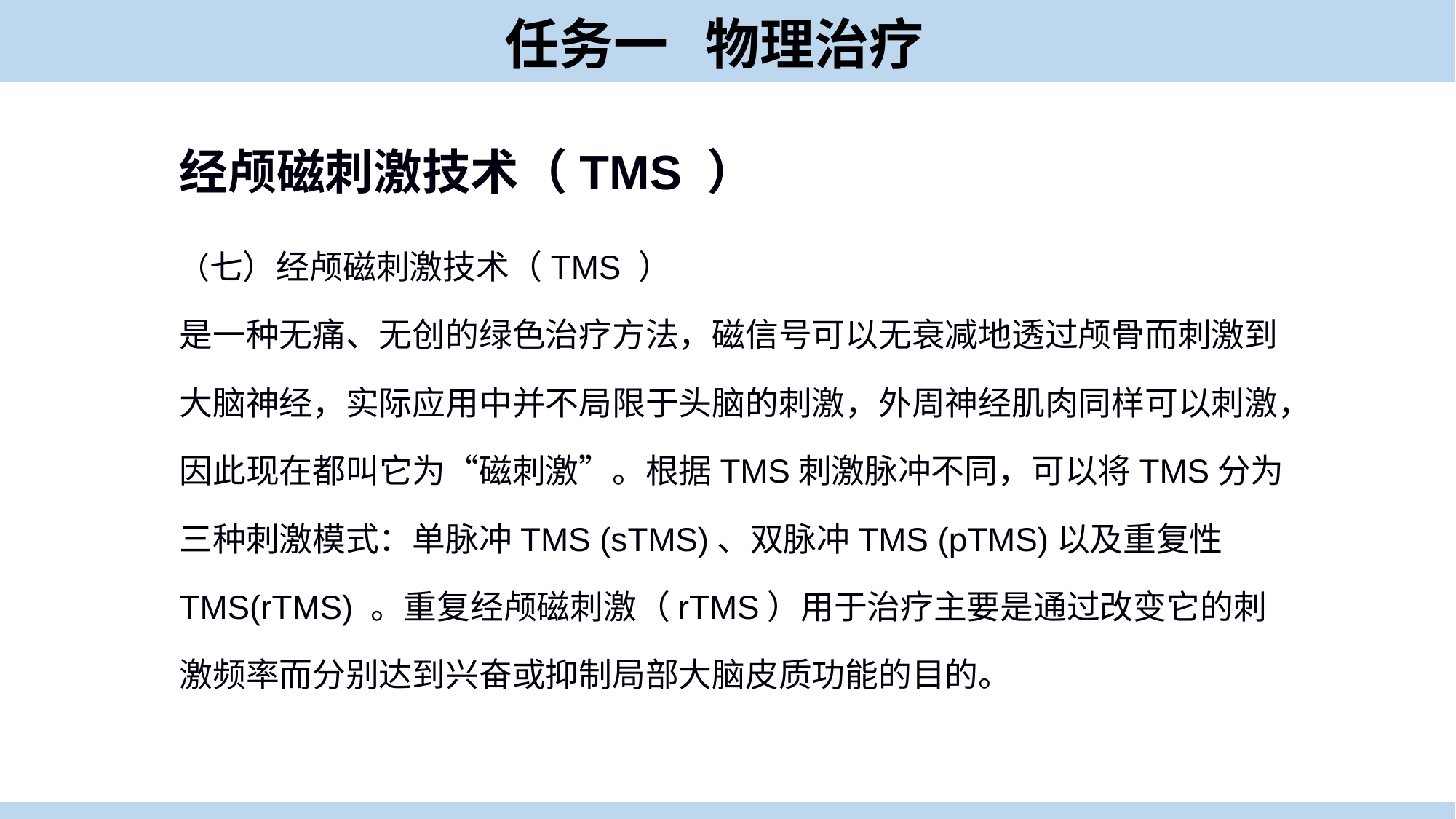

任务一   物理治疗
经颅磁刺激技术（TMS ）

（七）经颅磁刺激技术（TMS ）
是一种无痛、无创的绿色治疗方法，磁信号可以无衰减地透过颅骨而刺激到大脑神经，实际应用中并不局限于头脑的刺激，外周神经肌肉同样可以刺激，因此现在都叫它为“磁刺激”。根据TMS刺激脉冲不同，可以将TMS分为三种刺激模式：单脉冲TMS (sTMS)、双脉冲TMS (pTMS)以及重复性TMS(rTMS) 。重复经颅磁刺激（rTMS）用于治疗主要是通过改变它的刺激频率而分别达到兴奋或抑制局部大脑皮质功能的目的。